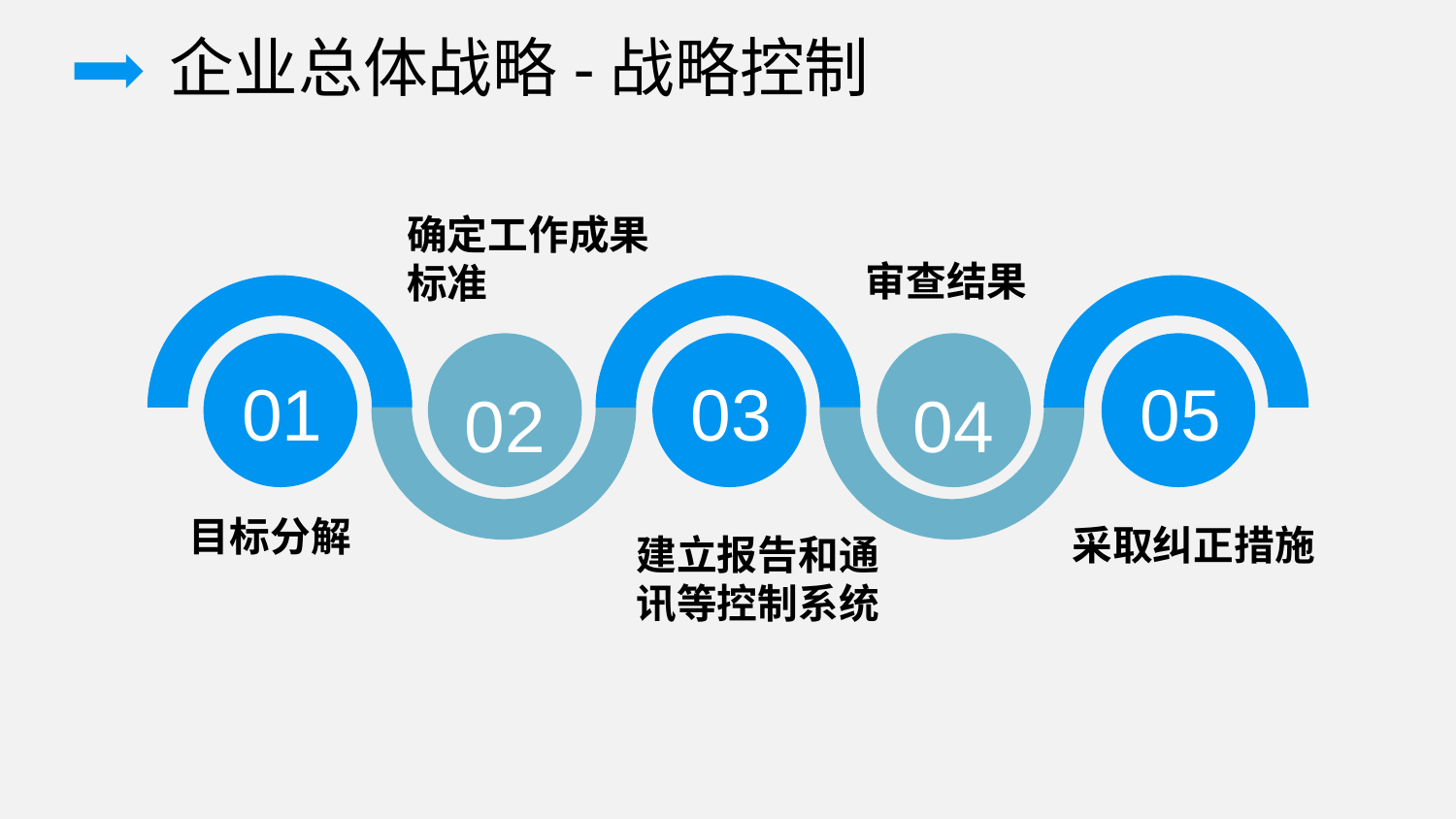

企业总体战略-战略控制
确定工作成果标准
审查结果

01
02
03
04
05
目标分解
采取纠正措施
建立报告和通讯等控制系统